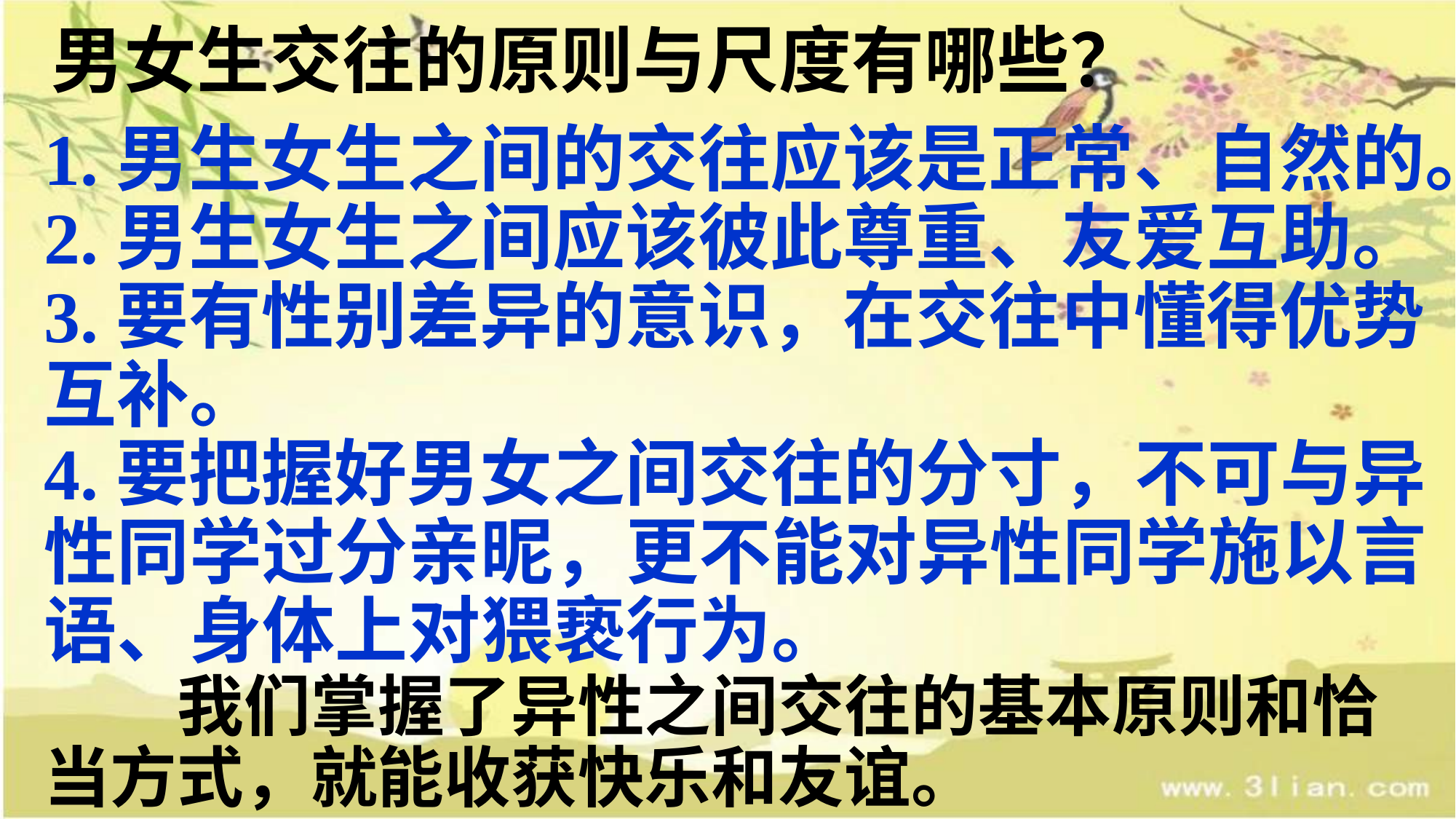

男女生交往的原则与尺度有哪些？
1.男生女生之间的交往应该是正常、自然的。
2.男生女生之间应该彼此尊重、友爱互助。
3.要有性别差异的意识，在交往中懂得优势互补。
4.要把握好男女之间交往的分寸，不可与异性同学过分亲昵，更不能对异性同学施以言语、身体上对猥亵行为。
           我们掌握了异性之间交往的基本原则和恰当方式，就能收获快乐和友谊。